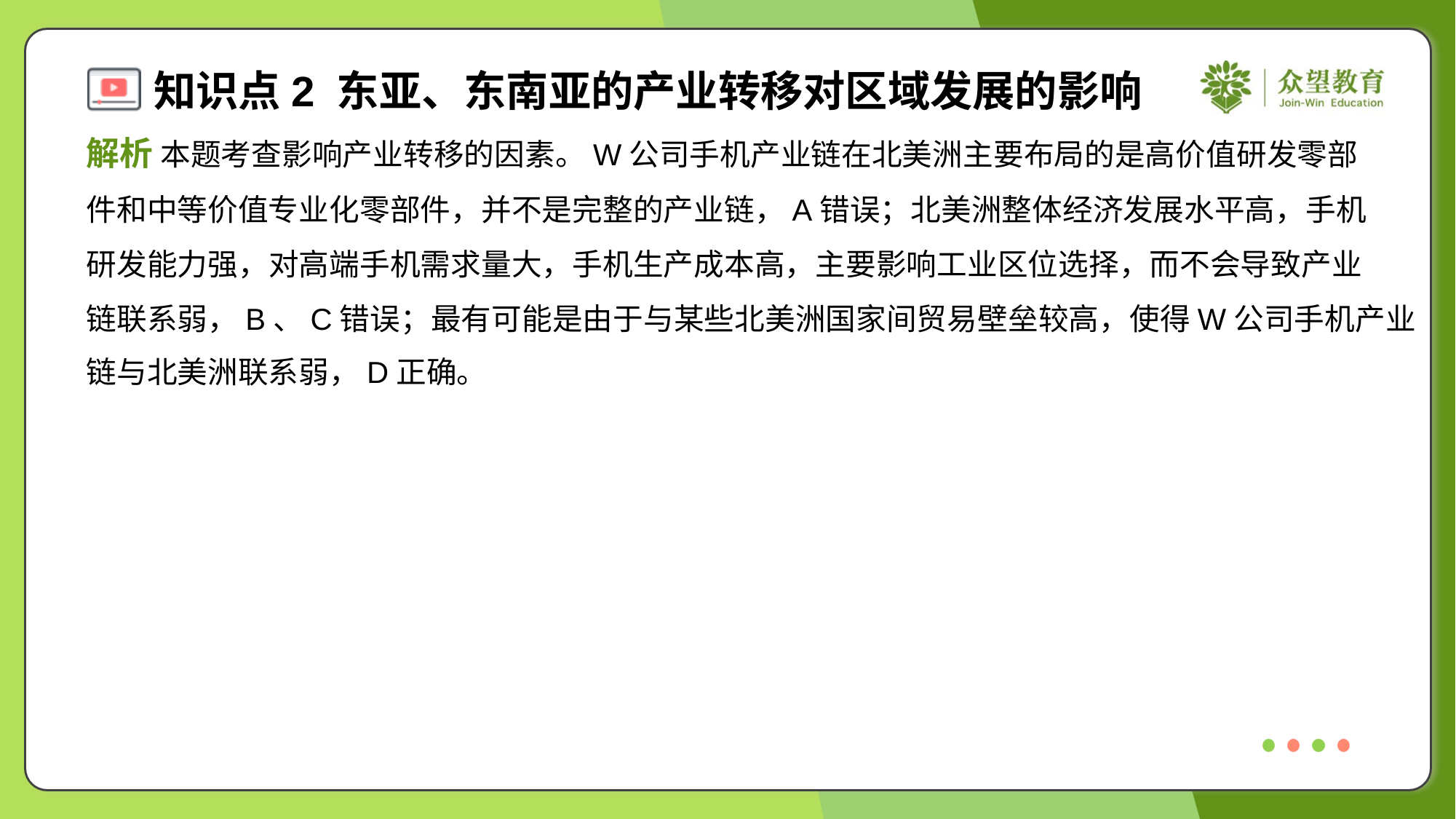

解析 本题考查影响产业转移的因素。W公司手机产业链在北美洲主要布局的是高价值研发零部
件和中等价值专业化零部件，并不是完整的产业链，A错误；北美洲整体经济发展水平高，手机
研发能力强，对高端手机需求量大，手机生产成本高，主要影响工业区位选择，而不会导致产业
链联系弱，B、C错误；最有可能是由于与某些北美洲国家间贸易壁垒较高，使得W公司手机产业
链与北美洲联系弱，D正确。